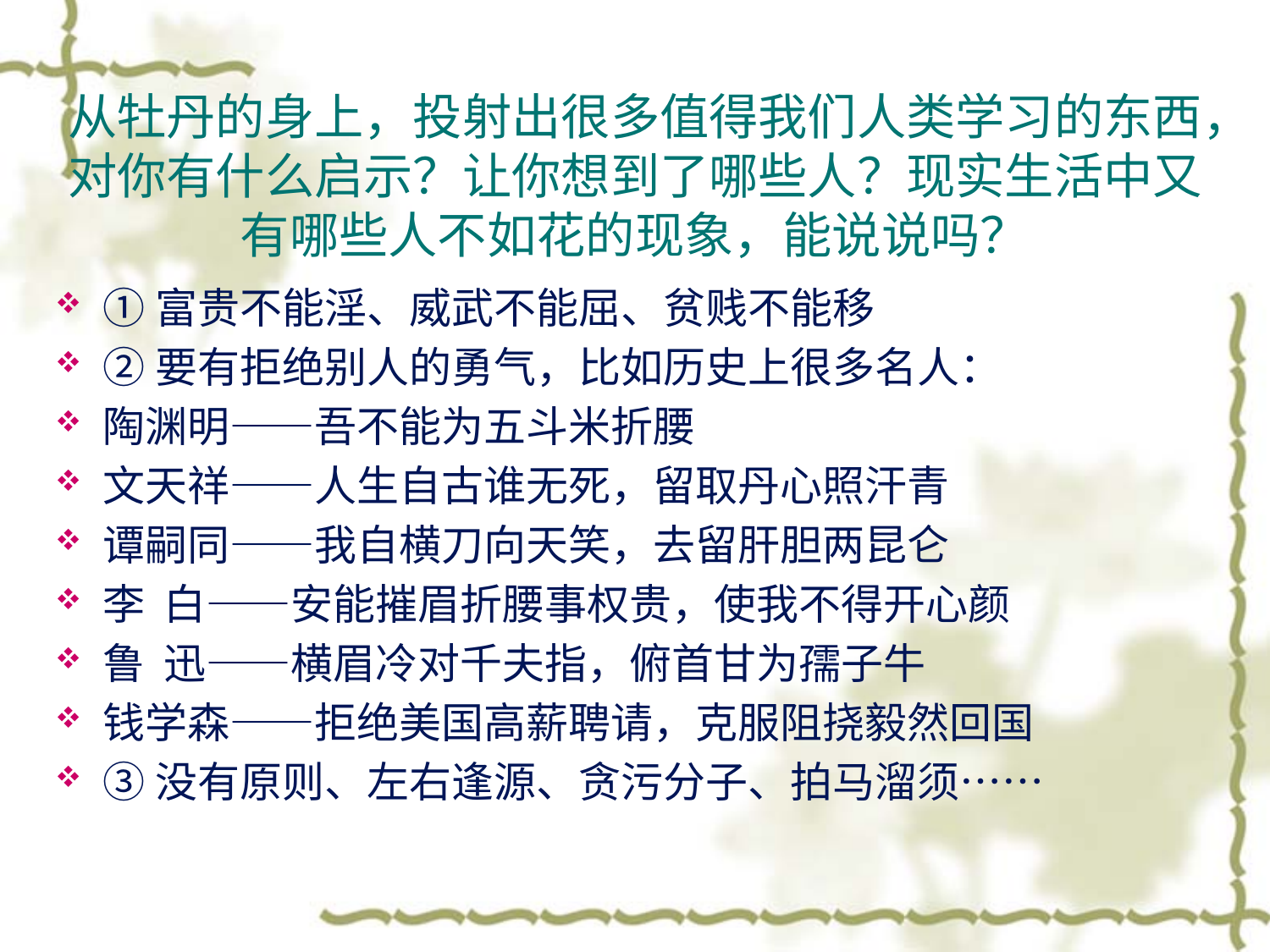

# 从牡丹的身上，投射出很多值得我们人类学习的东西，对你有什么启示？让你想到了哪些人？现实生活中又有哪些人不如花的现象，能说说吗？
①富贵不能淫、威武不能屈、贫贱不能移
②要有拒绝别人的勇气，比如历史上很多名人：
陶渊明——吾不能为五斗米折腰
文天祥——人生自古谁无死，留取丹心照汗青
谭嗣同——我自横刀向天笑，去留肝胆两昆仑
李  白——安能摧眉折腰事权贵，使我不得开心颜
鲁  迅——横眉冷对千夫指，俯首甘为孺子牛
钱学森——拒绝美国高薪聘请，克服阻挠毅然回国
③没有原则、左右逢源、贪污分子、拍马溜须……